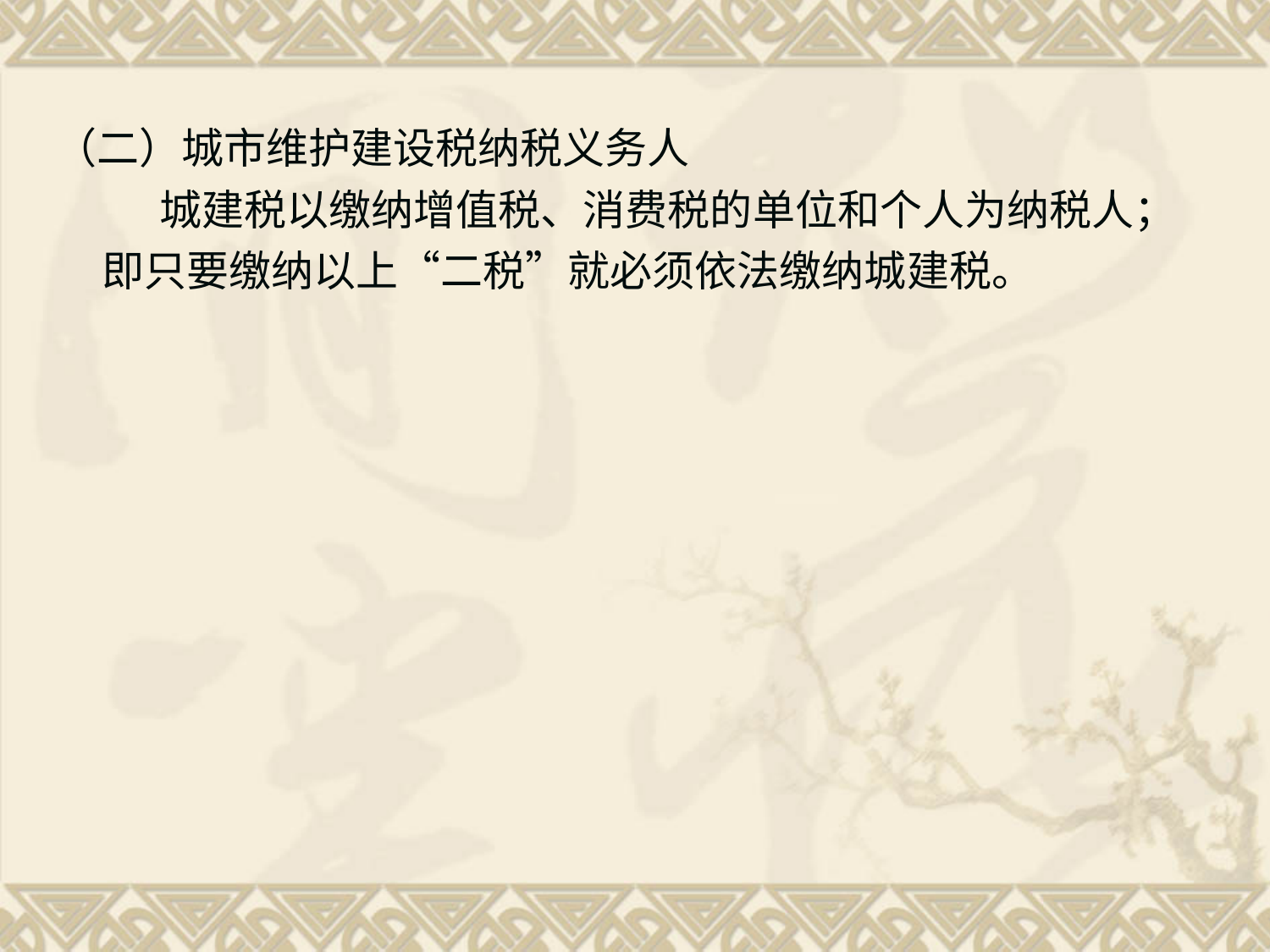

#
（二）城市维护建设税纳税义务人
          城建税以缴纳增值税、消费税的单位和个人为纳税人；即只要缴纳以上“二税”就必须依法缴纳城建税。